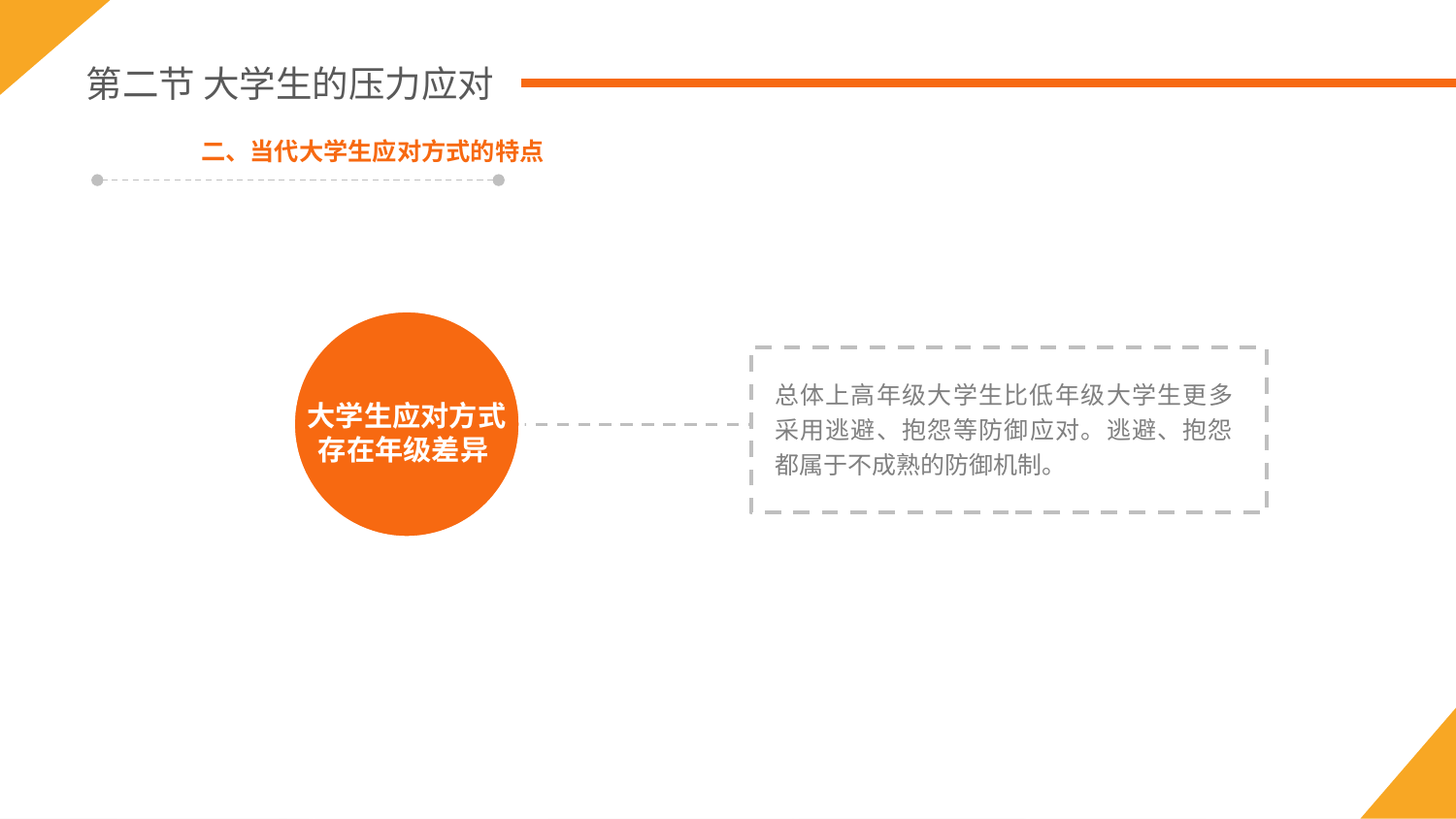

第二节 大学生的压力应对
二、当代大学生应对方式的特点

总体上高年级大学生比低年级大学生更多采用逃避、抱怨等防御应对。逃避、抱怨都属于不成熟的防御机制。
大学生应对方式
存在年级差异